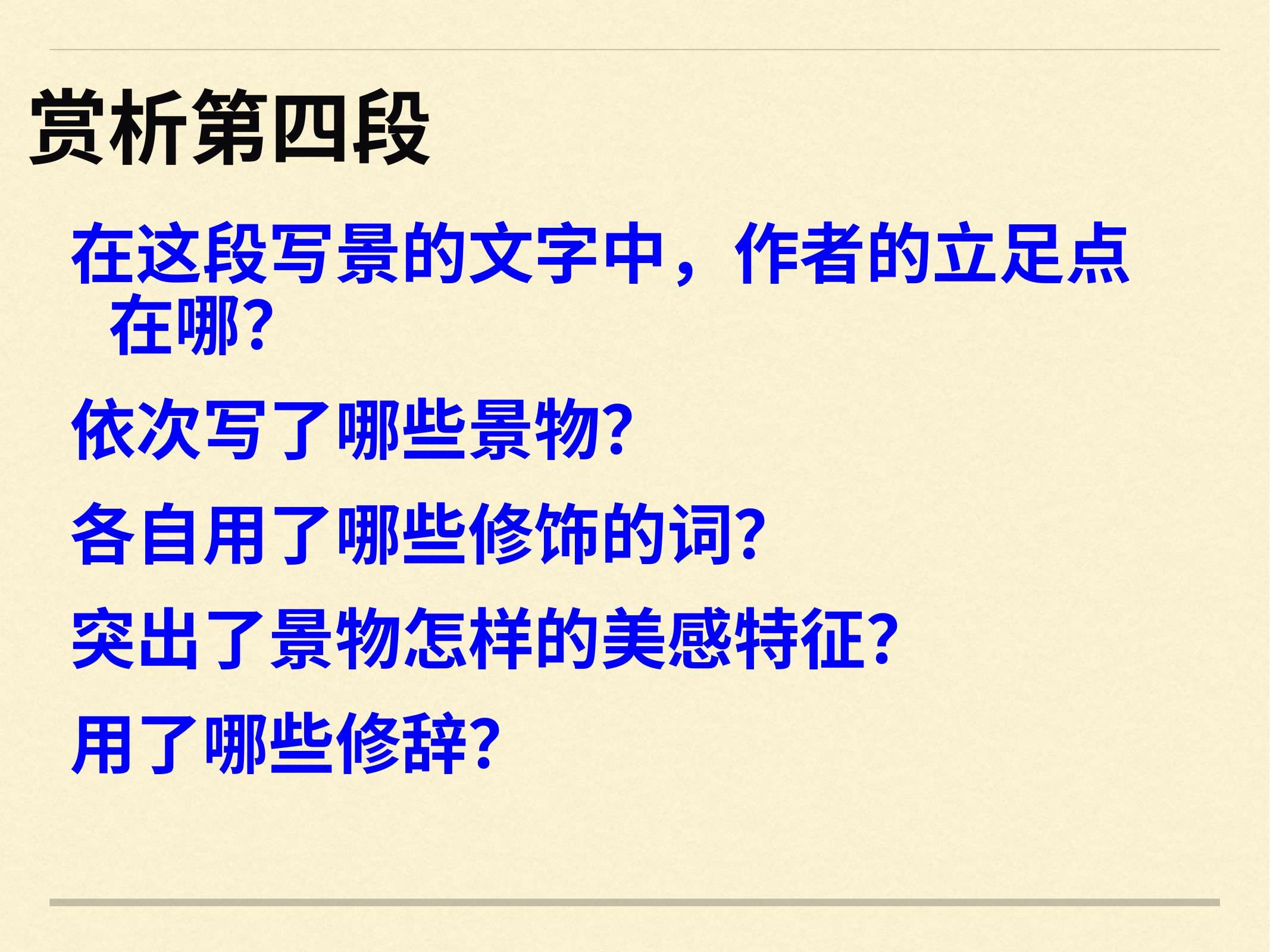

# 赏析第四段
在这段写景的文字中，作者的立足点在哪？
依次写了哪些景物？
各自用了哪些修饰的词？
突出了景物怎样的美感特征？
用了哪些修辞？